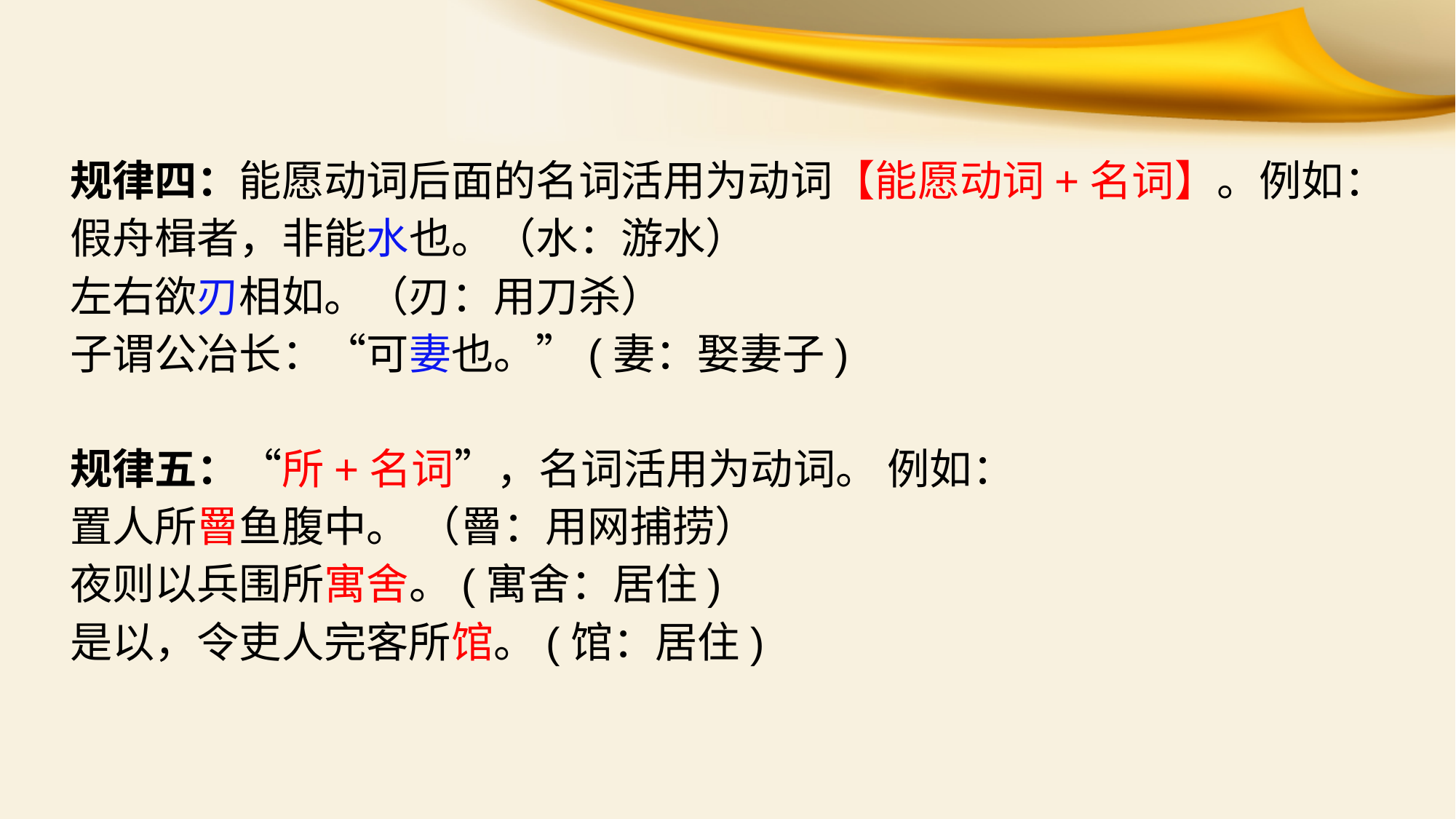

规律四：能愿动词后面的名词活用为动词【能愿动词+名词】。例如：
    假舟楫者，非能水也。（水：游水）
    左右欲刃相如。（刃：用刀杀）
    子谓公冶长：“可妻也。”(妻：娶妻子)

    规律五：“所+名词”，名词活用为动词。 例如：
    置人所罾鱼腹中。 （罾：用网捕捞）
    夜则以兵围所寓舍。(寓舍：居住)
    是以，令吏人完客所馆。(馆：居住)